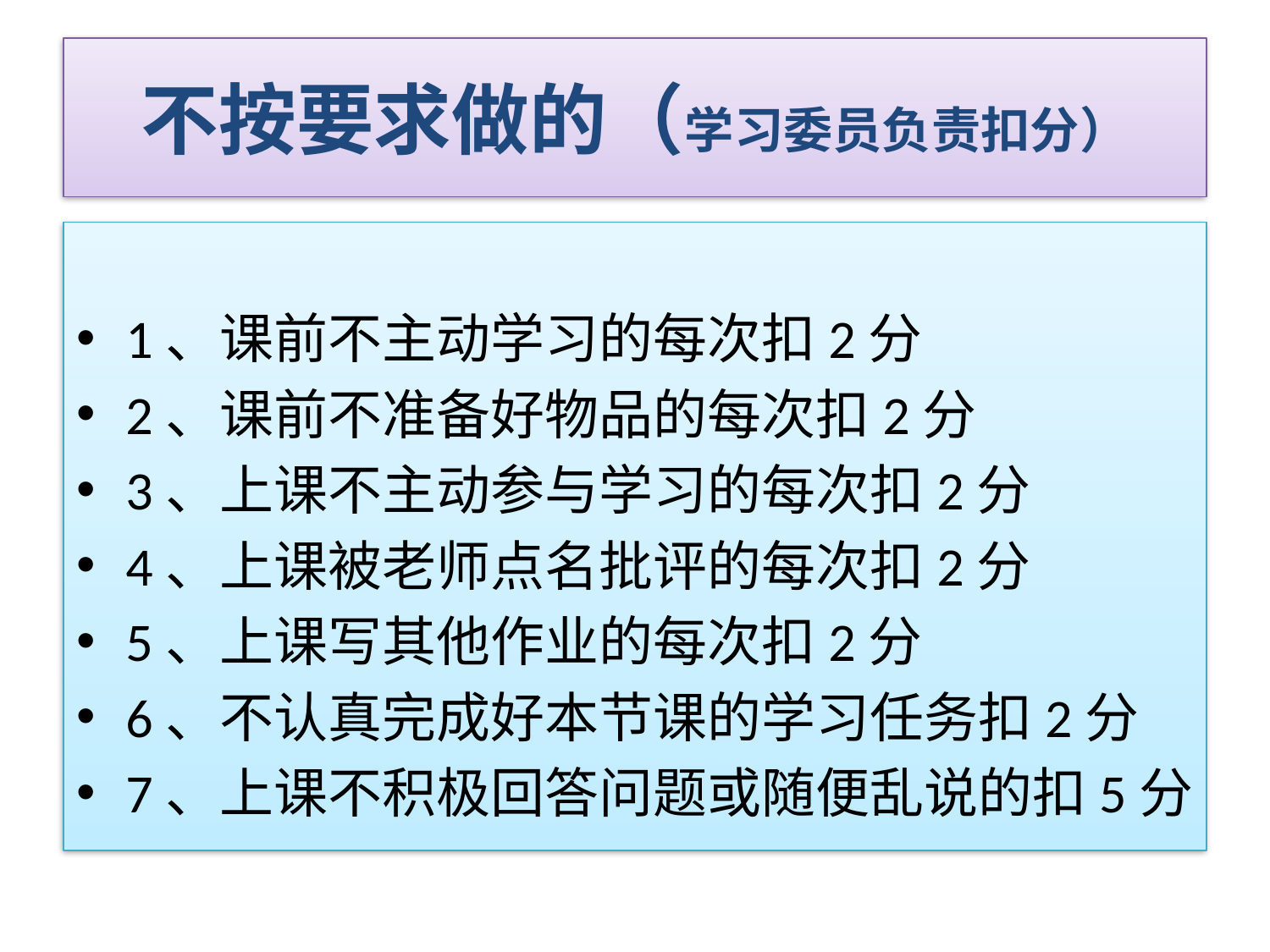

# 不按要求做的（学习委员负责扣分）

1、课前不主动学习的每次扣2分
2、课前不准备好物品的每次扣2分
3、上课不主动参与学习的每次扣2分
4、上课被老师点名批评的每次扣2分
5、上课写其他作业的每次扣2分
6、不认真完成好本节课的学习任务扣2分
7、上课不积极回答问题或随便乱说的扣5分